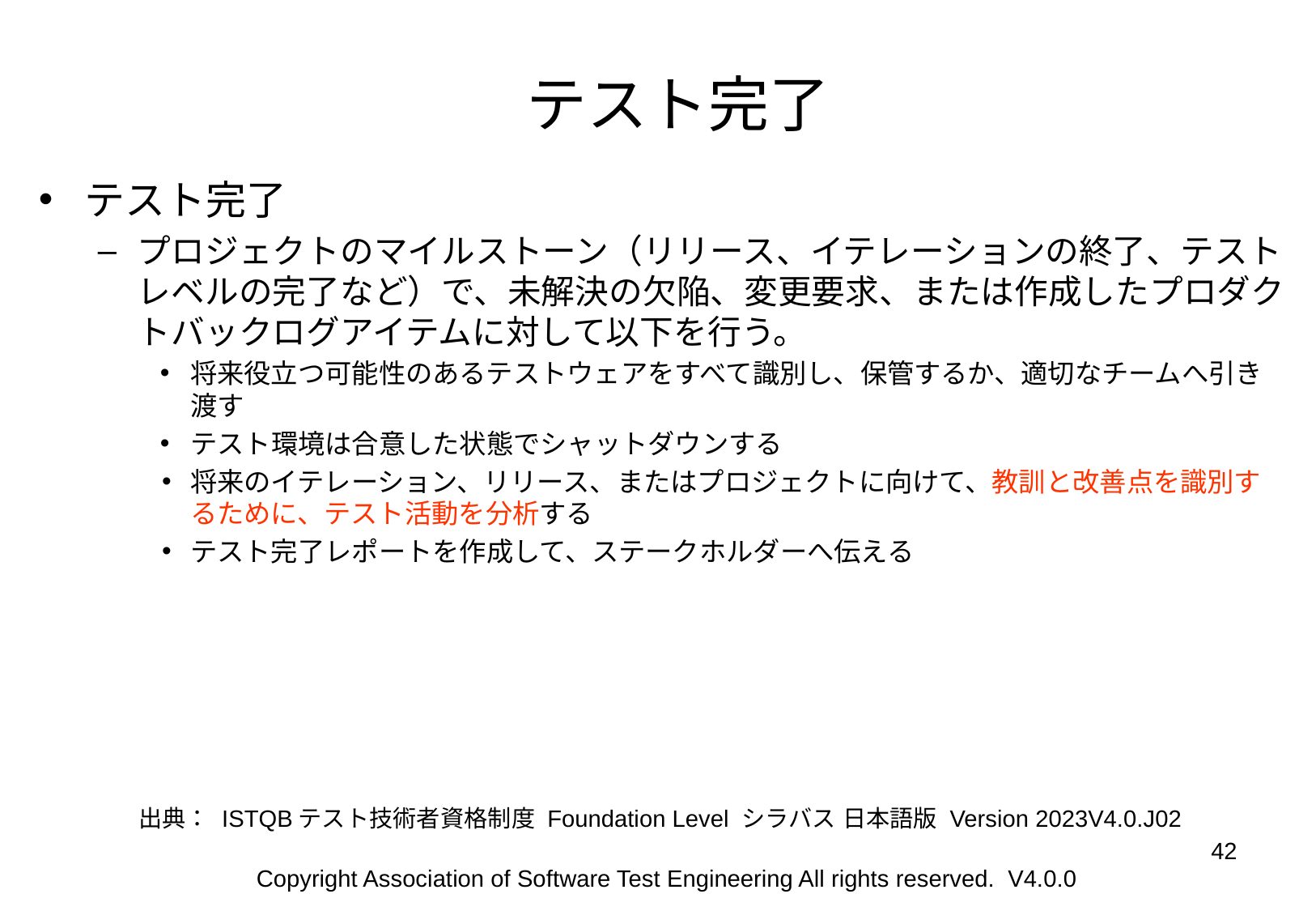

# テスト完了
テスト完了
プロジェクトのマイルストーン（リリース、イテレーションの終了、テストレベルの完了など）で、未解決の欠陥、変更要求、または作成したプロダクトバックログアイテムに対して以下を行う。
将来役立つ可能性のあるテストウェアをすべて識別し、保管するか、適切なチームへ引き渡す
テスト環境は合意した状態でシャットダウンする
将来のイテレーション、リリース、またはプロジェクトに向けて、教訓と改善点を識別するために、テスト活動を分析する
テスト完了レポートを作成して、ステークホルダーへ伝える
出典： ISTQBテスト技術者資格制度 Foundation Level シラバス 日本語版 Version 2023V4.0.J02
42
Copyright Association of Software Test Engineering All rights reserved.  V4.0.0